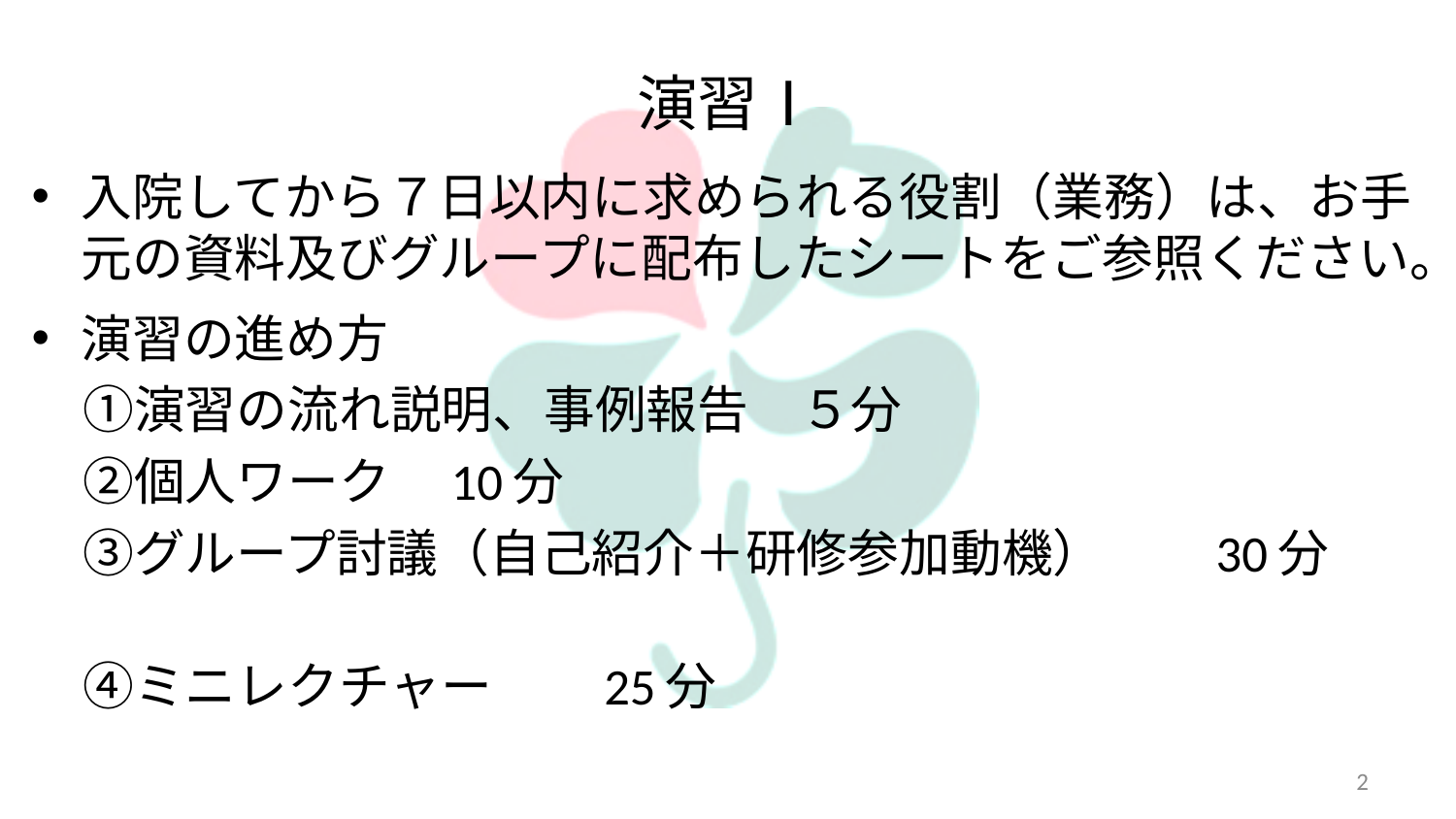

# 演習Ⅰ
入院してから７日以内に求められる役割（業務）は、お手元の資料及びグループに配布したシートをご参照ください。

演習の進め方
　①演習の流れ説明、事例報告　５分
　②個人ワーク　10分
　③グループ討議（自己紹介＋研修参加動機）　　30分
　④ミニレクチャー　　25分
2